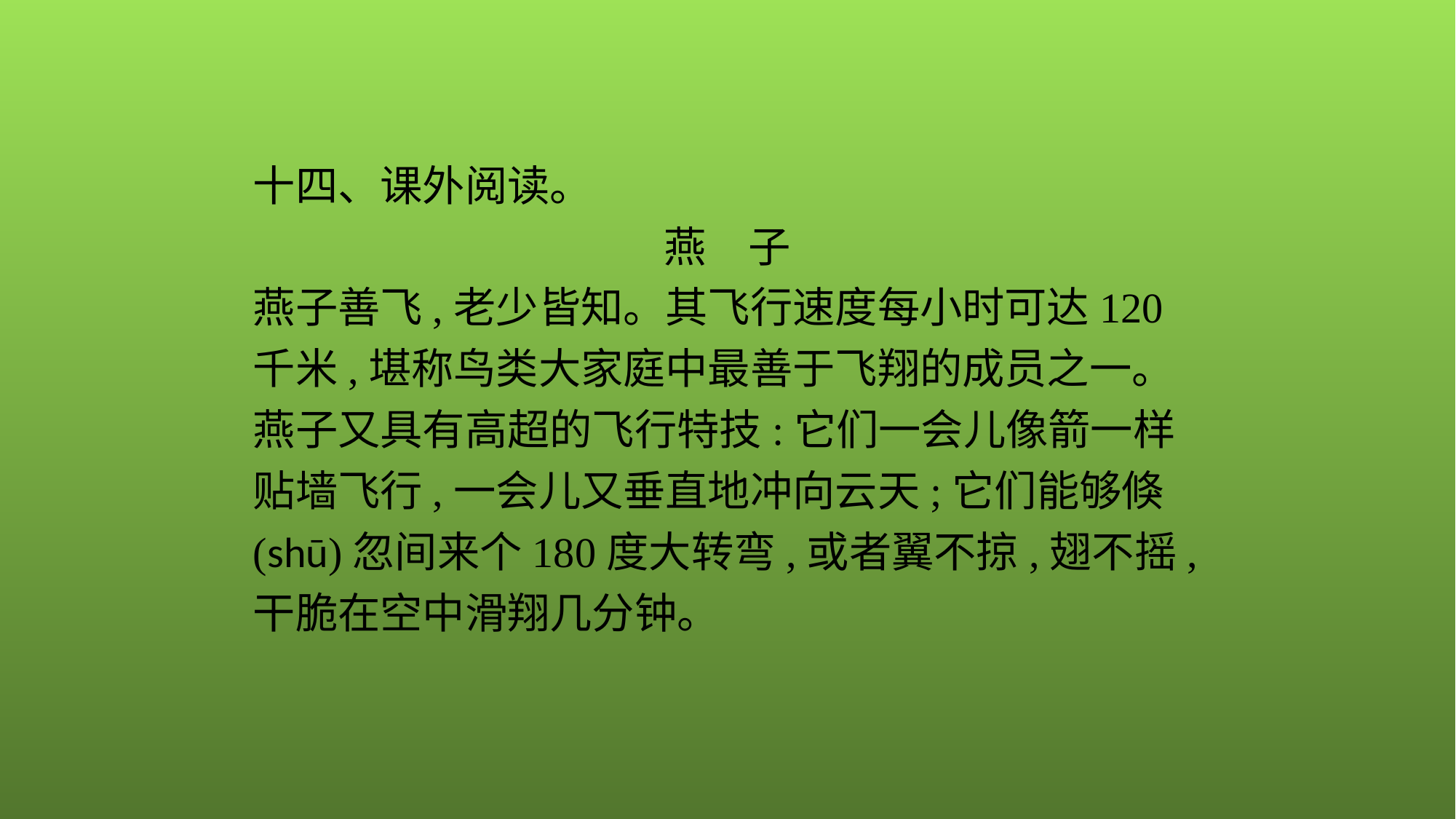

十四、课外阅读。
燕　子
燕子善飞,老少皆知。其飞行速度每小时可达120千米,堪称鸟类大家庭中最善于飞翔的成员之一。燕子又具有高超的飞行特技:它们一会儿像箭一样贴墙飞行,一会儿又垂直地冲向云天;它们能够倏(shū)忽间来个180度大转弯,或者翼不掠,翅不摇,干脆在空中滑翔几分钟。